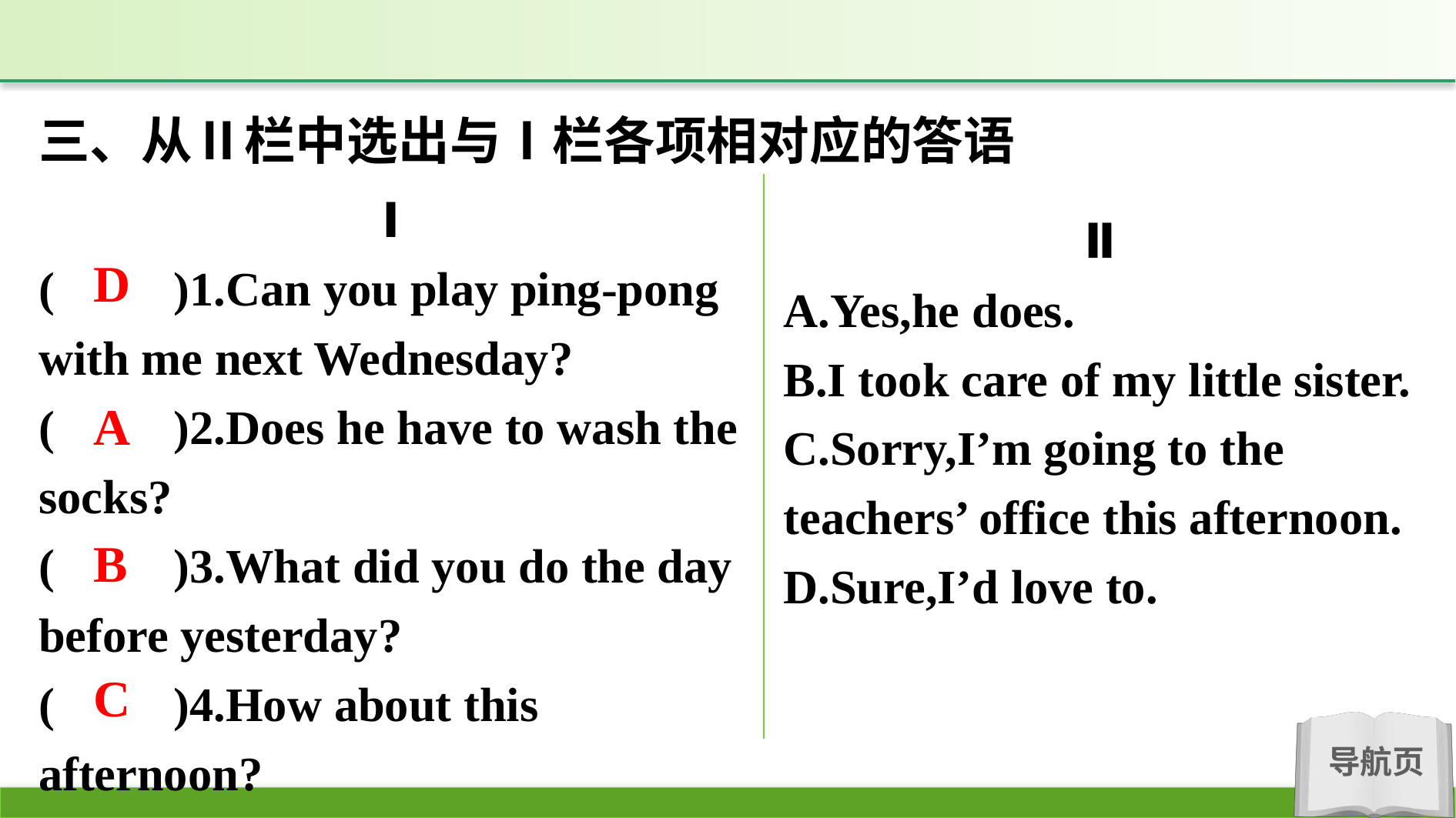

三、从Ⅱ栏中选出与Ⅰ栏各项相对应的答语
Ⅰ
(　　)1.Can you play ping-pong with me next Wednesday?
(　　)2.Does he have to wash the socks?
(　　)3.What did you do the day before yesterday?
(　　)4.How about this afternoon?
Ⅱ
A.Yes,he does.
B.I took care of my little sister.
C.Sorry,I’m going to the teachers’ office this afternoon.
D.Sure,I’d love to.
D
A
B
C